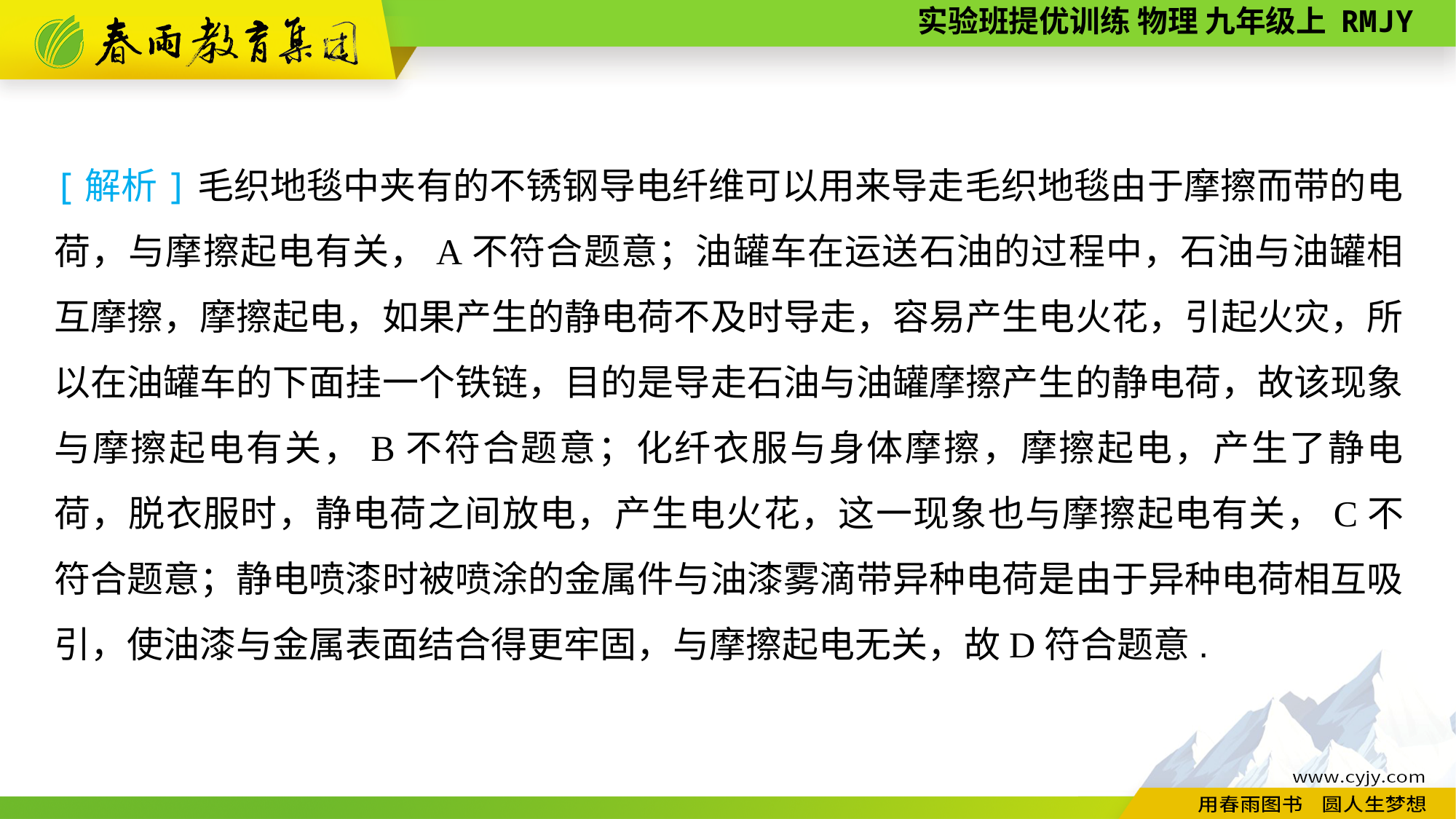

[解析]毛织地毯中夹有的不锈钢导电纤维可以用来导走毛织地毯由于摩擦而带的电荷，与摩擦起电有关，A不符合题意；油罐车在运送石油的过程中，石油与油罐相互摩擦，摩擦起电，如果产生的静电荷不及时导走，容易产生电火花，引起火灾，所以在油罐车的下面挂一个铁链，目的是导走石油与油罐摩擦产生的静电荷，故该现象与摩擦起电有关，B不符合题意；化纤衣服与身体摩擦，摩擦起电，产生了静电荷，脱衣服时，静电荷之间放电，产生电火花，这一现象也与摩擦起电有关，C不符合题意；静电喷漆时被喷涂的金属件与油漆雾滴带异种电荷是由于异种电荷相互吸引，使油漆与金属表面结合得更牢固，与摩擦起电无关，故D符合题意.